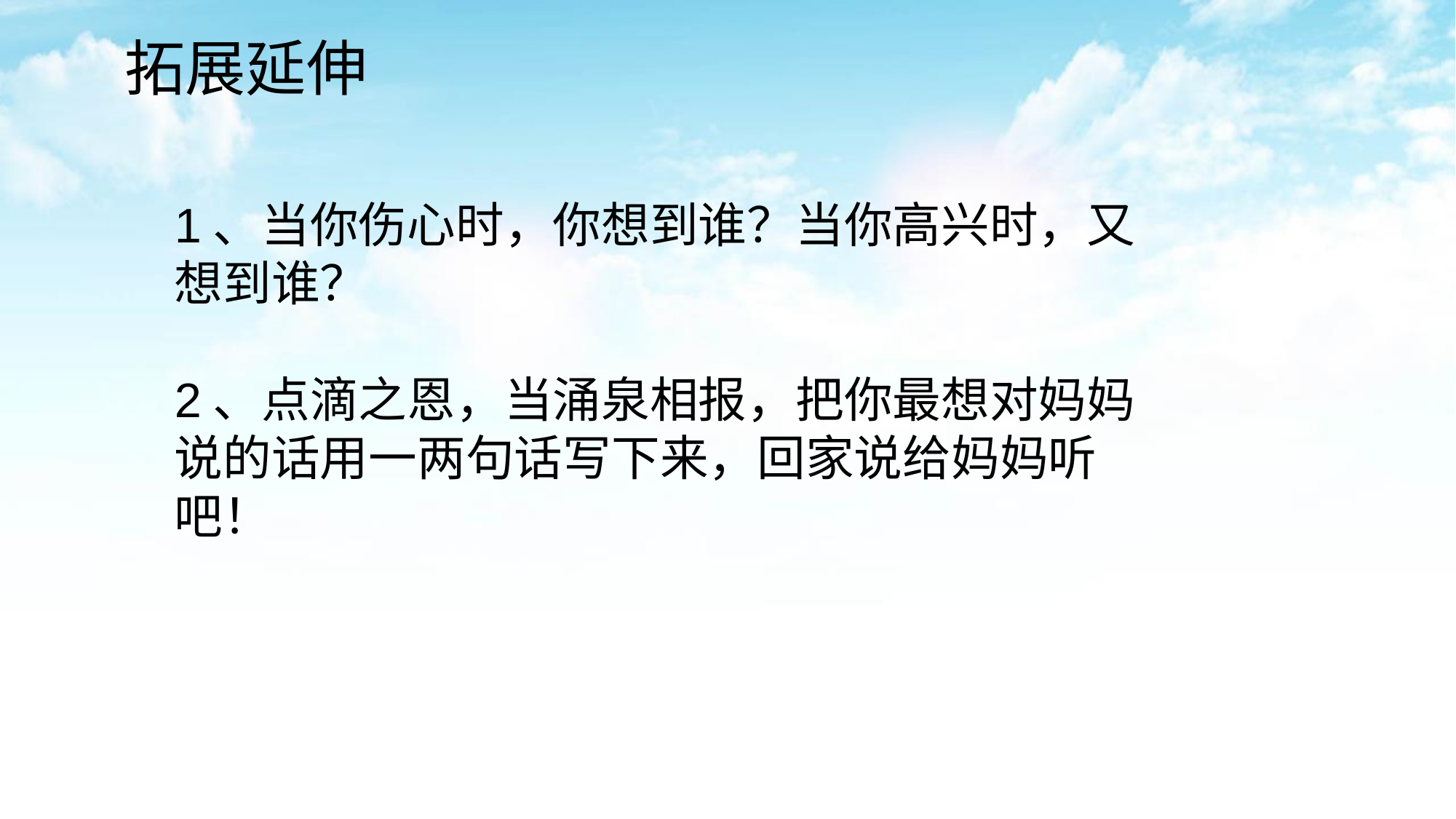

拓展延伸
1、当你伤心时，你想到谁？当你高兴时，又想到谁？

2、点滴之恩，当涌泉相报，把你最想对妈妈说的话用一两句话写下来，回家说给妈妈听吧！